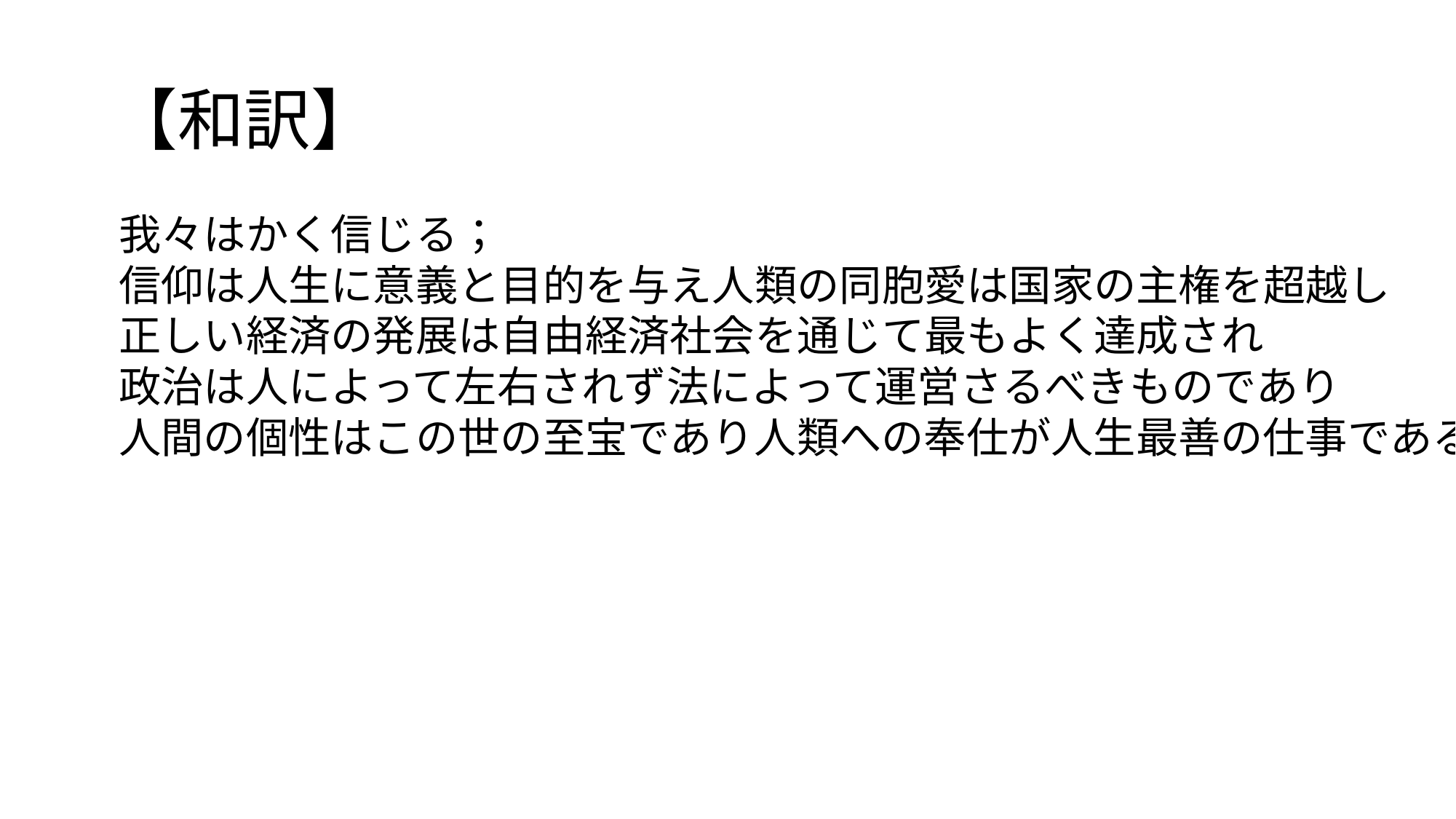

# 【和訳】
我々はかく信じる； 
信仰は人生に意義と目的を与え人類の同胞愛は国家の主権を超越し
正しい経済の発展は自由経済社会を通じて最もよく達成され
政治は人によって左右されず法によって運営さるべきものであり
人間の個性はこの世の至宝であり人類への奉仕が人生最善の仕事である